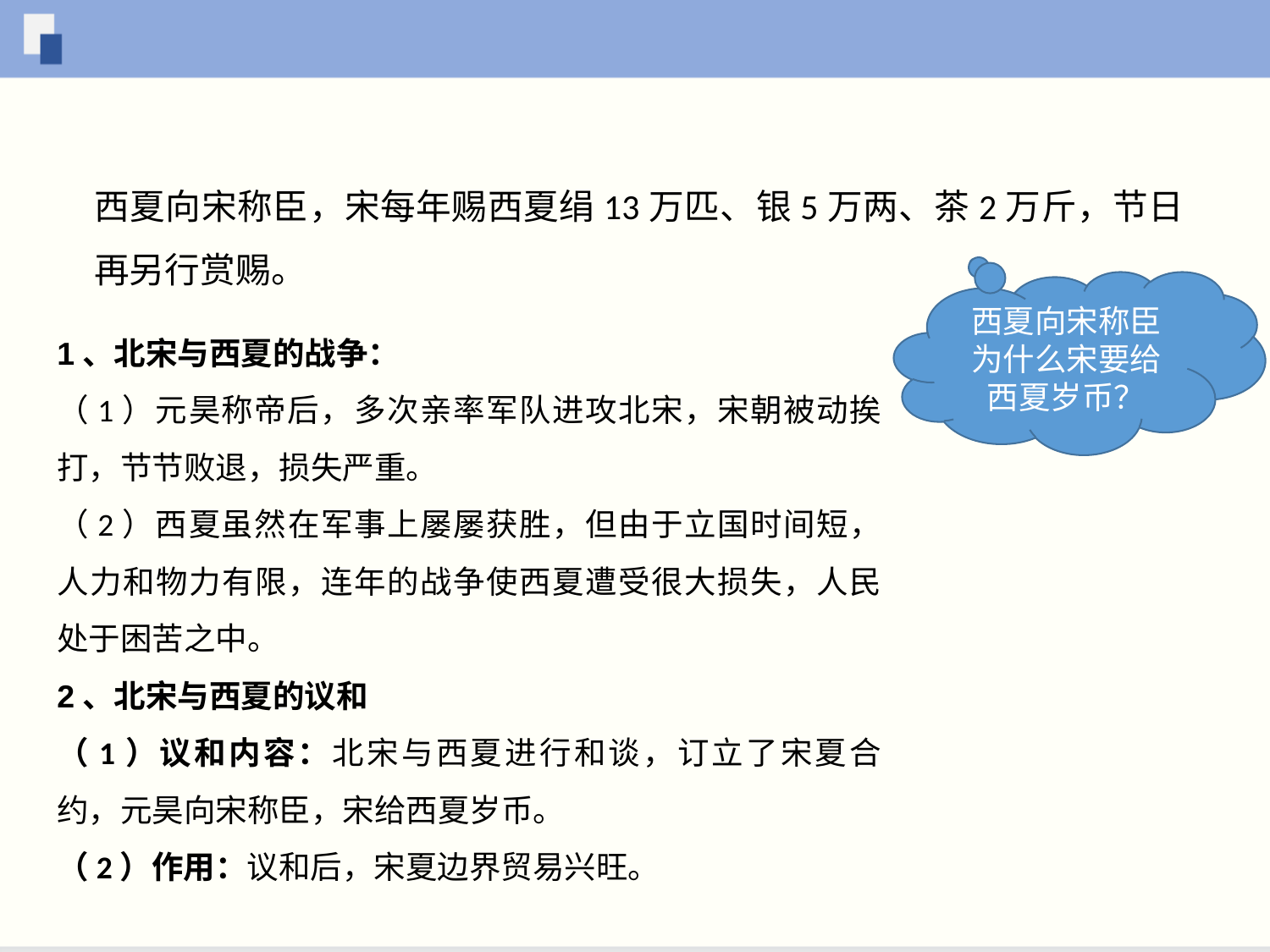

西夏向宋称臣，宋每年赐西夏绢13万匹、银5万两、茶2万斤，节日再另行赏赐。
西夏向宋称臣为什么宋要给西夏岁币？
1、北宋与西夏的战争：
（1）元昊称帝后，多次亲率军队进攻北宋，宋朝被动挨打，节节败退，损失严重。
（2）西夏虽然在军事上屡屡获胜，但由于立国时间短，人力和物力有限，连年的战争使西夏遭受很大损失，人民处于困苦之中。
2、北宋与西夏的议和
（1）议和内容：北宋与西夏进行和谈，订立了宋夏合约，元昊向宋称臣，宋给西夏岁币。
（2）作用：议和后，宋夏边界贸易兴旺。